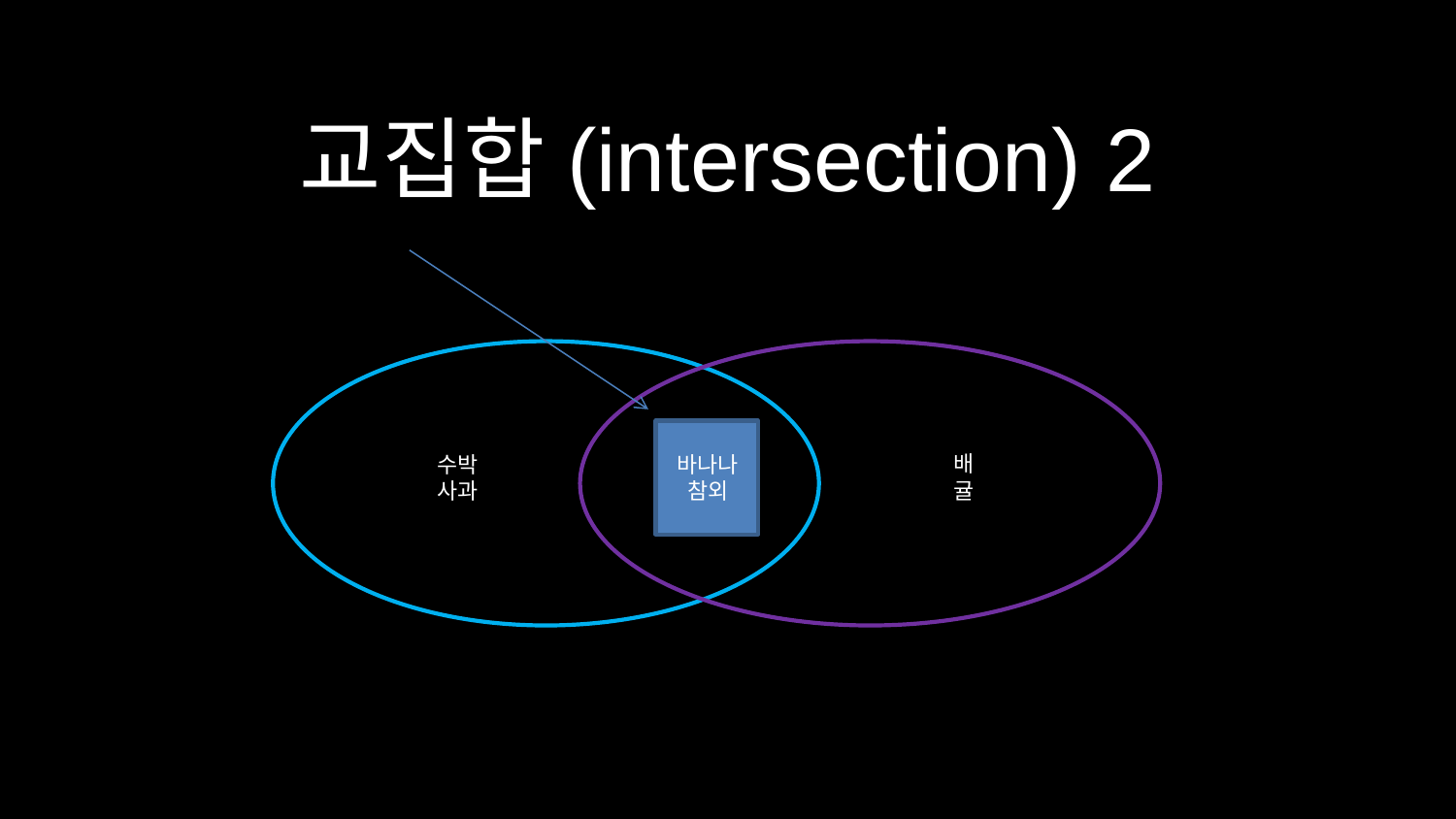

# 교집합(intersection) 2

배
귤
수박
사과
바나나
참외